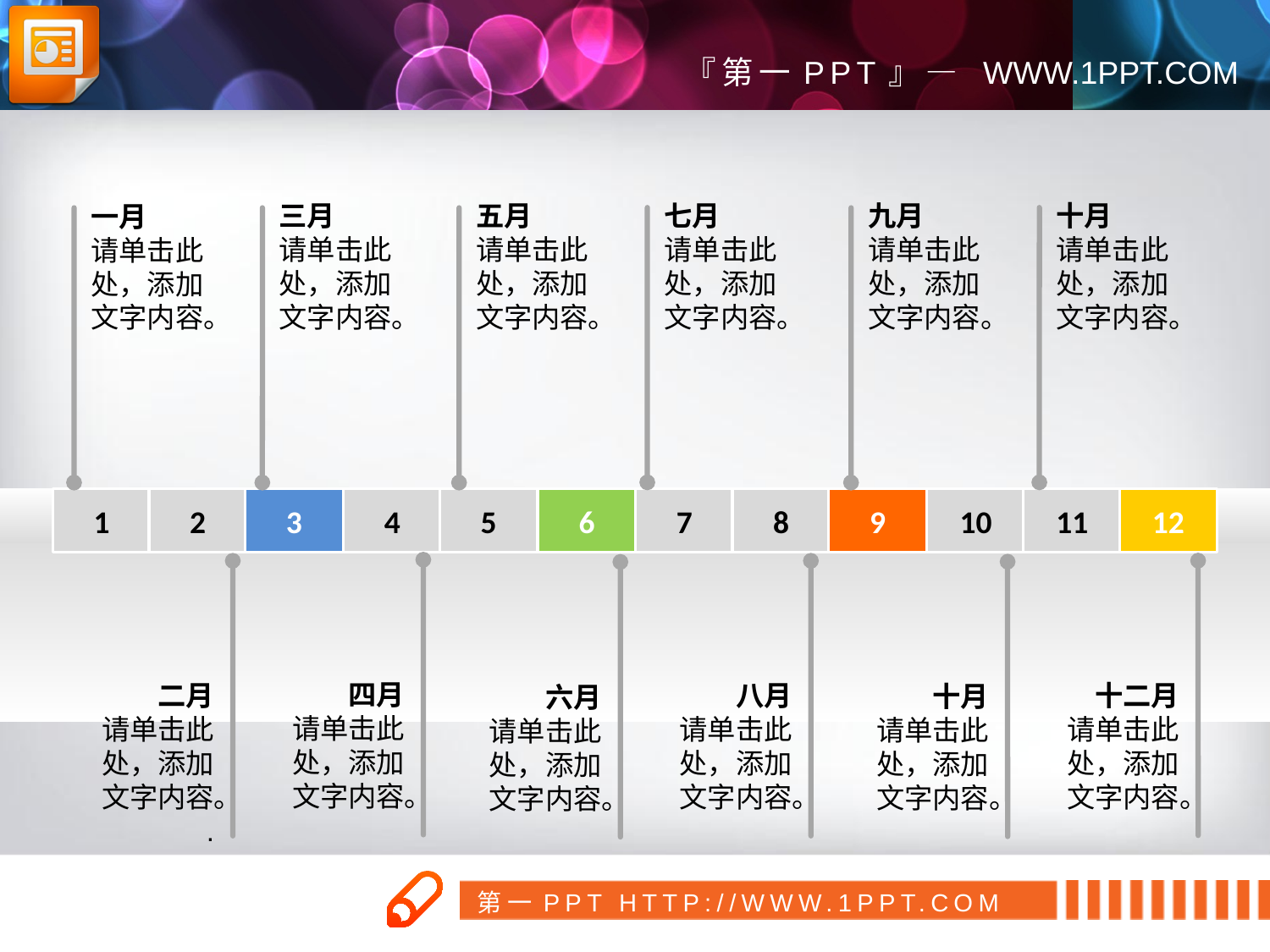

三月
请单击此处，添加文字内容。
五月
请单击此处，添加文字内容。

七月
请单击此处，添加文字内容。
九月
请单击此处，添加文字内容。
十月
请单击此处，添加文字内容。
一月
请单击此处，添加文字内容。

1
2
3
4
5
6
7
8
9
10
11
12

四月
请单击此处，添加文字内容。
十二月
请单击此处，添加文字内容。
二月
请单击此处，添加文字内容。
.
八月
请单击此处，添加文字内容。
十月
请单击此处，添加文字内容。
六月
请单击此处，添加文字内容。